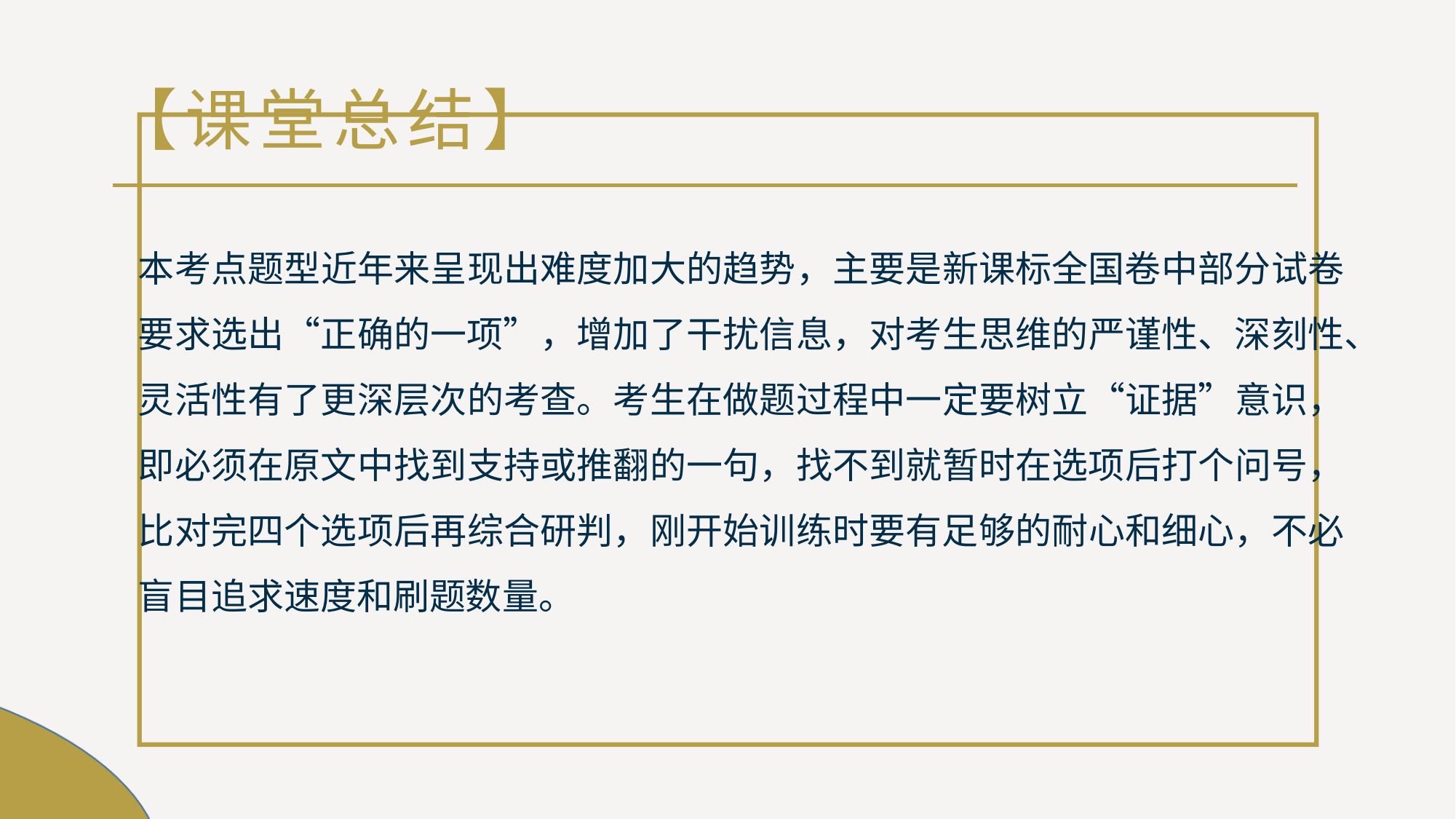

# 【课堂总结】
本考点题型近年来呈现出难度加大的趋势，主要是新课标全国卷中部分试卷要求选出“正确的一项”，增加了干扰信息，对考生思维的严谨性、深刻性、灵活性有了更深层次的考查。考生在做题过程中一定要树立“证据”意识，即必须在原文中找到支持或推翻的一句，找不到就暂时在选项后打个问号，比对完四个选项后再综合研判，刚开始训练时要有足够的耐心和细心，不必盲目追求速度和刷题数量。